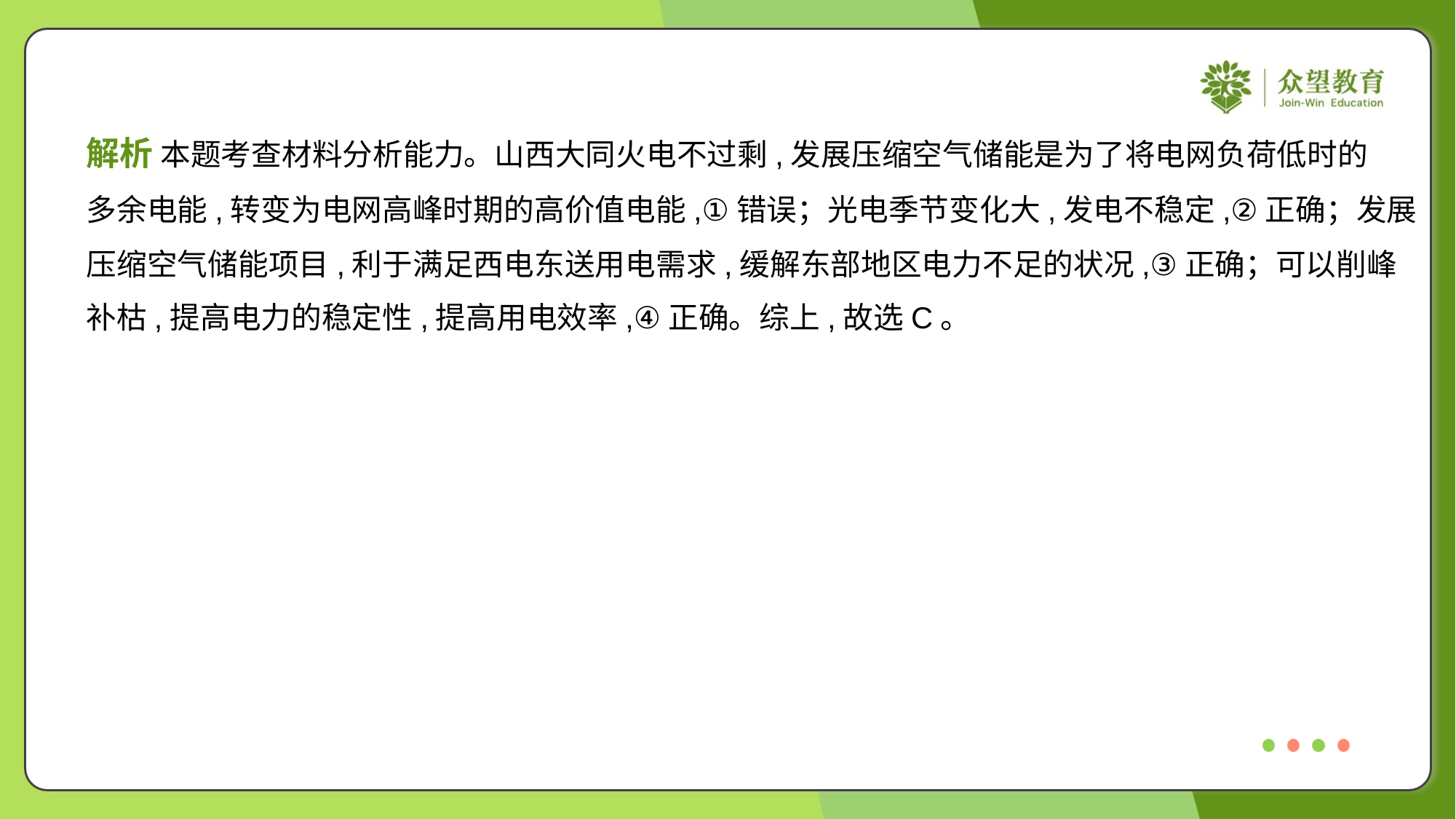

解析 本题考查材料分析能力。山西大同火电不过剩,发展压缩空气储能是为了将电网负荷低时的
多余电能,转变为电网高峰时期的高价值电能,①错误；光电季节变化大,发电不稳定,②正确；发展
压缩空气储能项目,利于满足西电东送用电需求,缓解东部地区电力不足的状况,③正确；可以削峰
补枯,提高电力的稳定性,提高用电效率,④正确。综上,故选C。